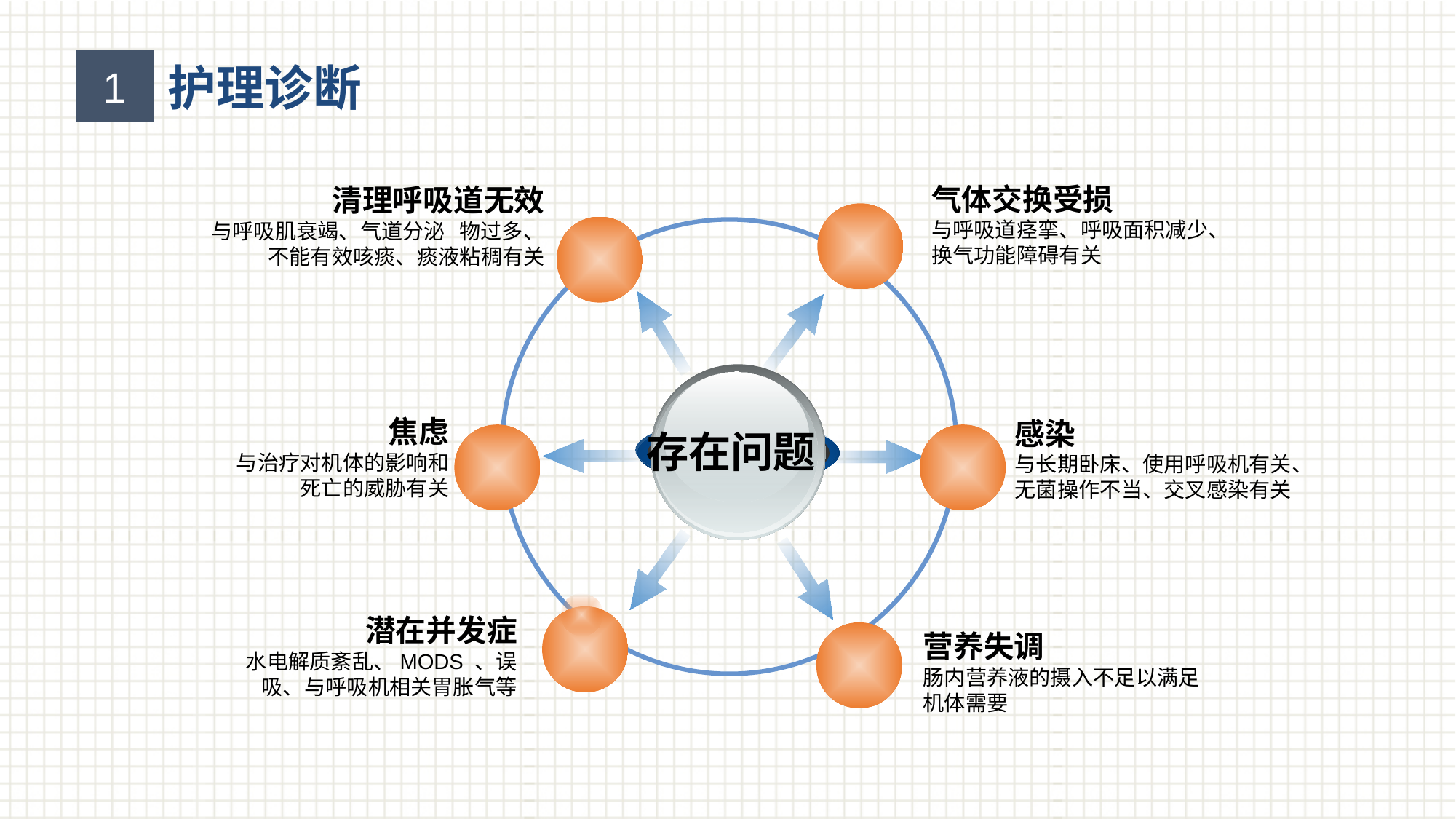

1
护理诊断
气体交换受损
与呼吸道痉挛、呼吸面积减少、换气功能障碍有关
清理呼吸道无效
与呼吸肌衰竭、气道分泌   物过多、不能有效咳痰、痰液粘稠有关

存在问题

         焦虑
   与治疗对机体的影响和
    死亡的威胁有关
感染
与长期卧床、使用呼吸机有关、无菌操作不当、交叉感染有关
        潜在并发症
      水电解质紊乱、MODS 、误吸、与呼吸机相关胃胀气等
营养失调
肠内营养液的摄入不足以满足机体需要